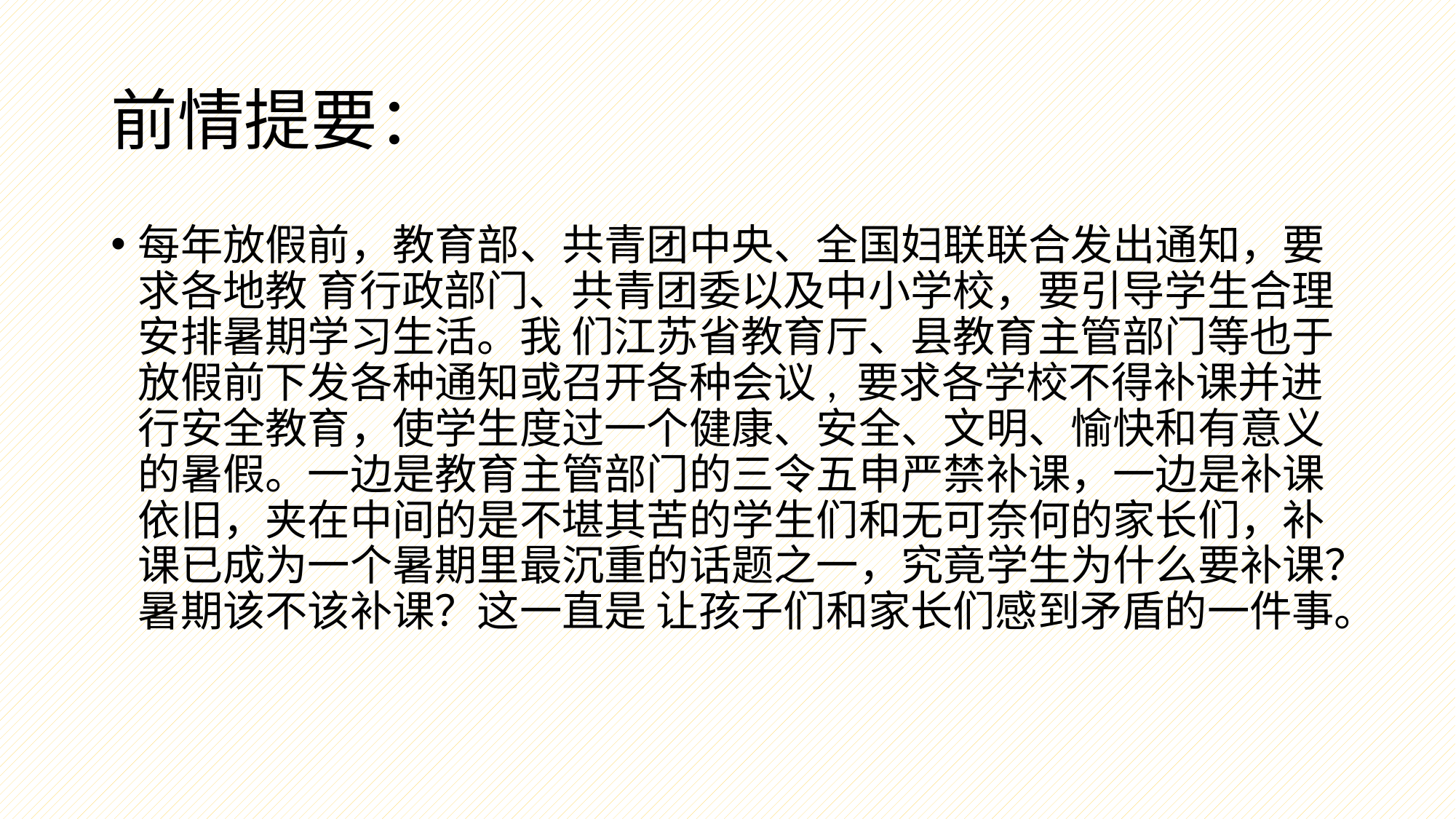

# 前情提要：
每年放假前，教育部、共青团中央、全国妇联联合发出通知，要求各地教 育行政部门、共青团委以及中小学校，要引导学生合理安排暑期学习生活。我 们江苏省教育厅、县教育主管部门等也于放假前下发各种通知或召开各种会议, 要求各学校不得补课并进行安全教育，使学生度过一个健康、安全、文明、愉快和有意义的暑假。一边是教育主管部门的三令五申严禁补课，一边是补课依旧，夹在中间的是不堪其苦的学生们和无可奈何的家长们，补课已成为一个暑期里最沉重的话题之一，究竟学生为什么要补课？暑期该不该补课？这一直是 让孩子们和家长们感到矛盾的一件事。